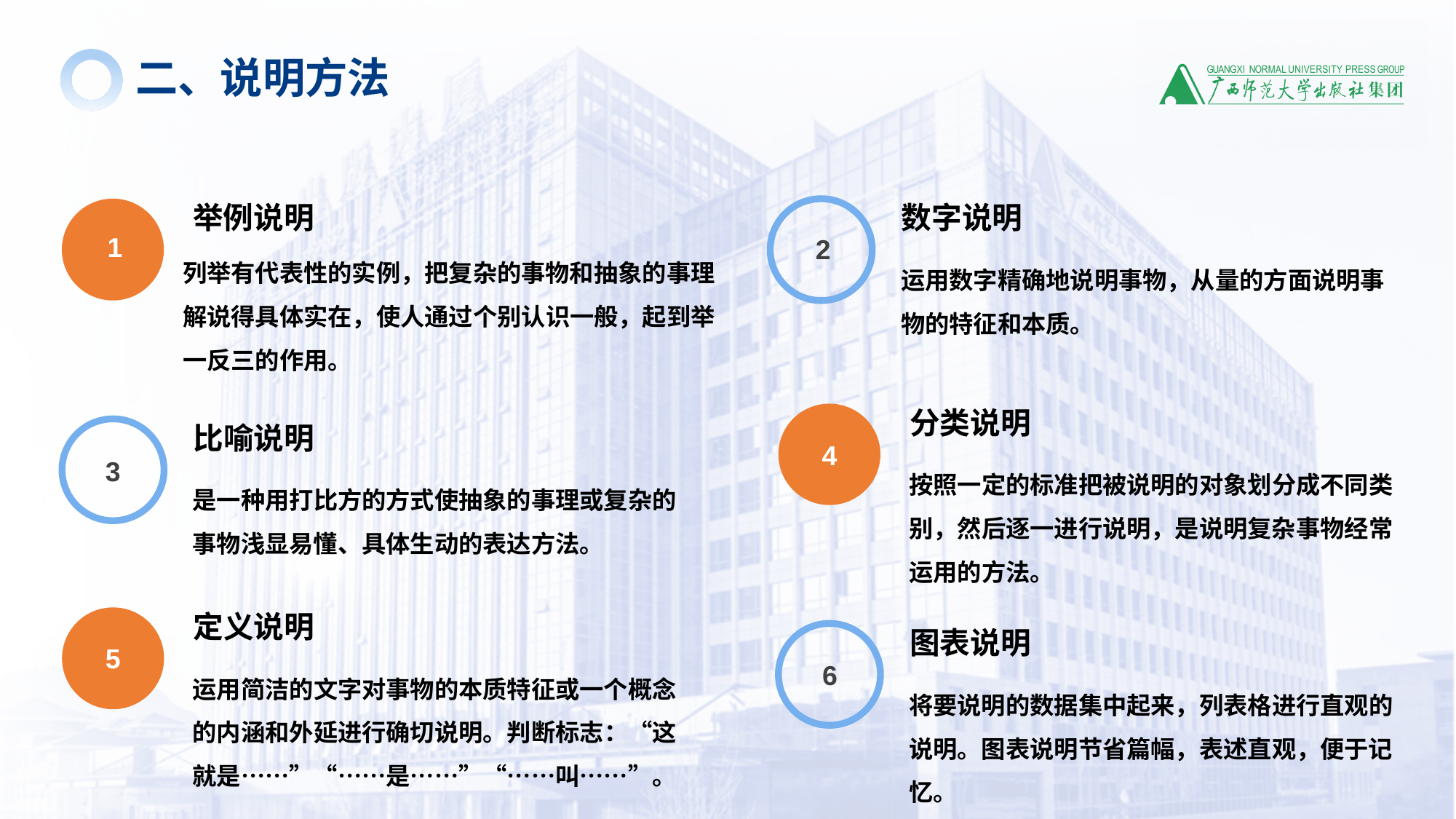

二、说明方法

举例说明
列举有代表性的实例，把复杂的事物和抽象的事理解说得具体实在，使人通过个别认识一般，起到举一反三的作用。

1
数字说明
运用数字精确地说明事物，从量的方面说明事物的特征和本质。

2
分类说明
按照一定的标准把被说明的对象划分成不同类别，然后逐一进行说明，是说明复杂事物经常运用的方法。

4
比喻说明
是一种用打比方的方式使抽象的事理或复杂的事物浅显易懂、具体生动的表达方法。

3
定义说明
运用简洁的文字对事物的本质特征或一个概念的内涵和外延进行确切说明。判断标志：“这就是……”“……是……”“……叫……”。

5
图表说明
将要说明的数据集中起来，列表格进行直观的说明。图表说明节省篇幅，表述直观，便于记忆。

6